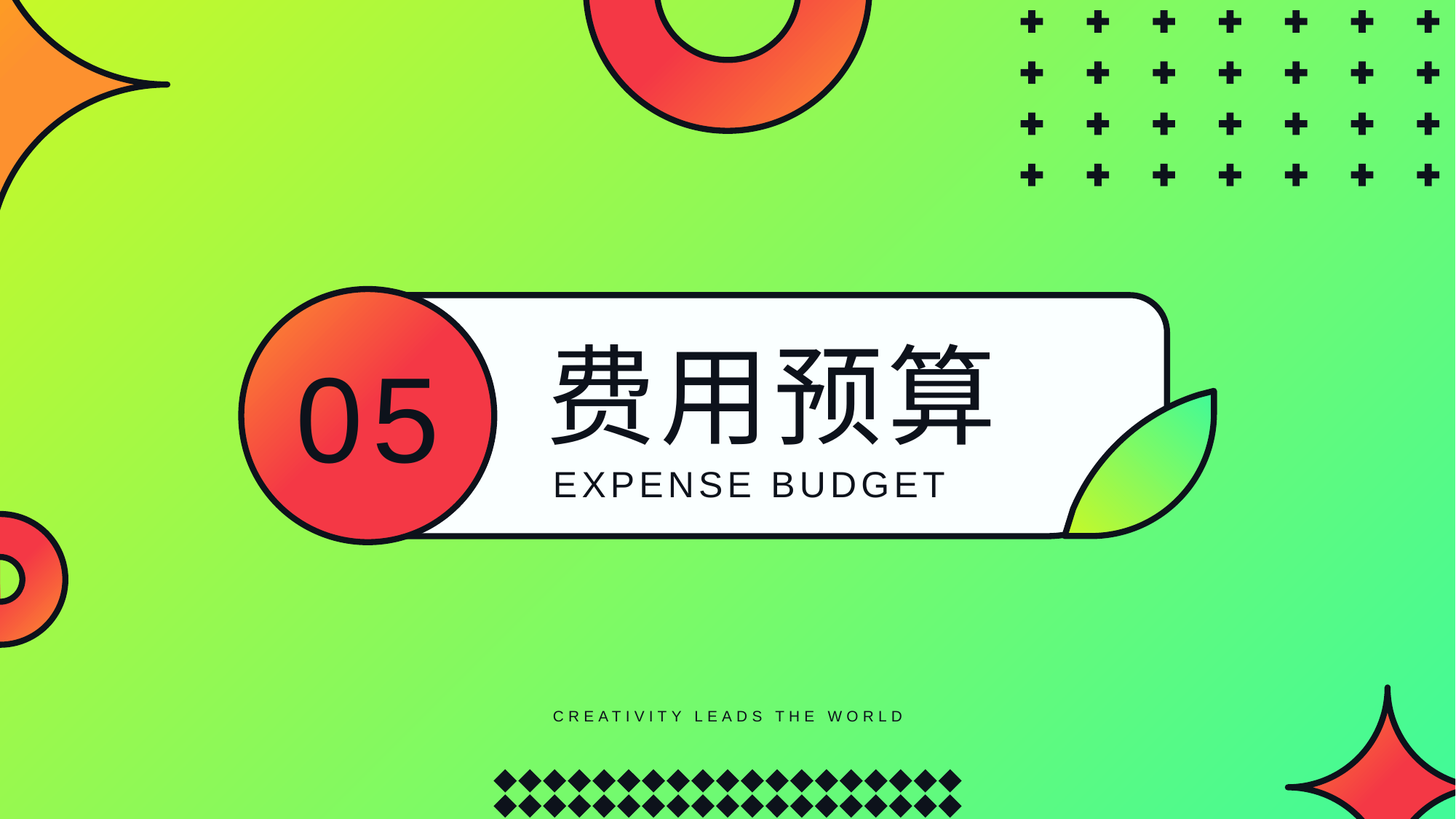

费用预算
05
EXPENSE BUDGET
CREATIVITY LEADS THE WORLD